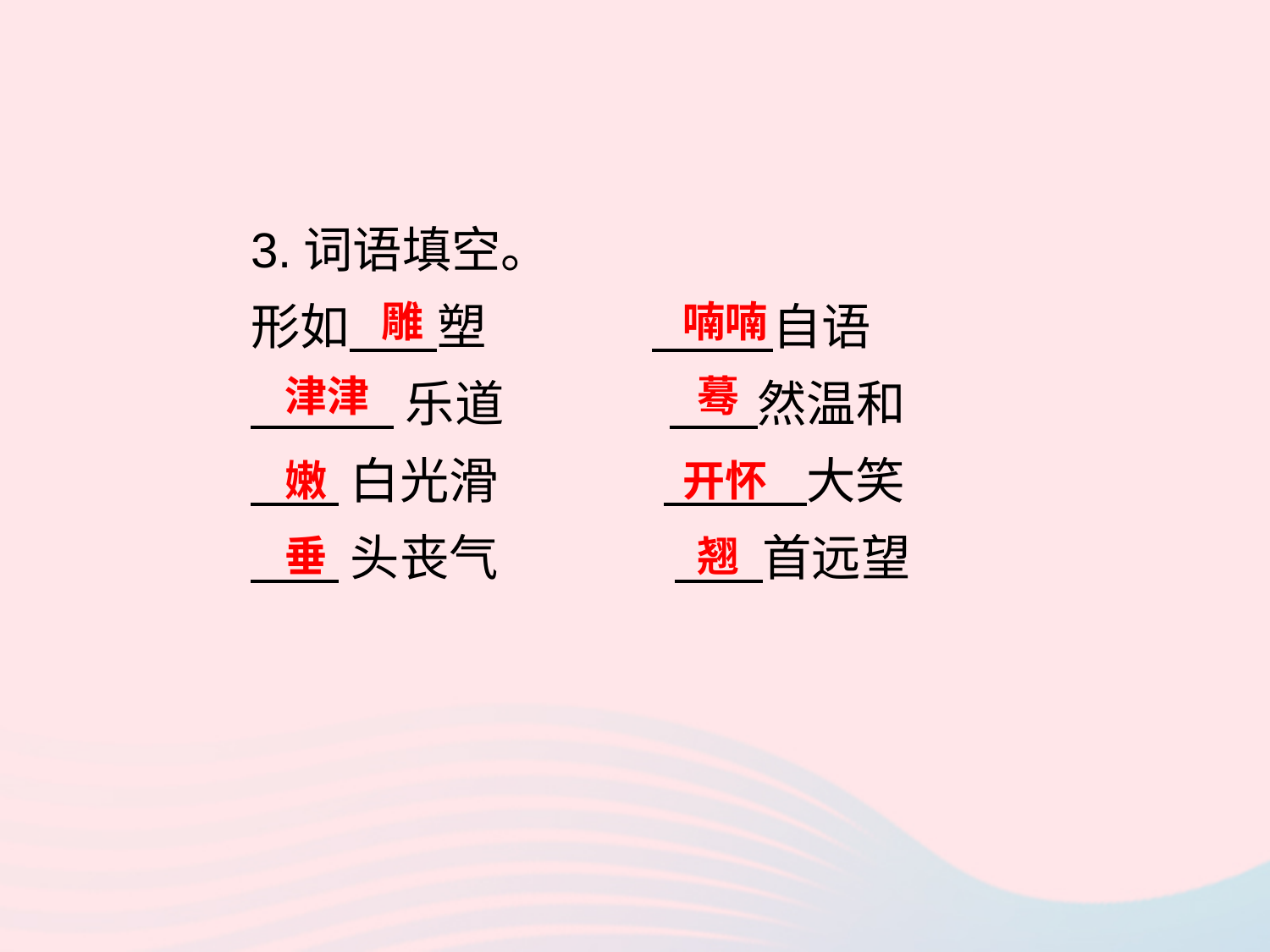

3.词语填空。
形如        塑                          自语
             乐道                       然温和
        白光滑                            大笑
        头丧气                        首远望
雕
喃喃
津津
蓦
嫩
开怀
垂
翘